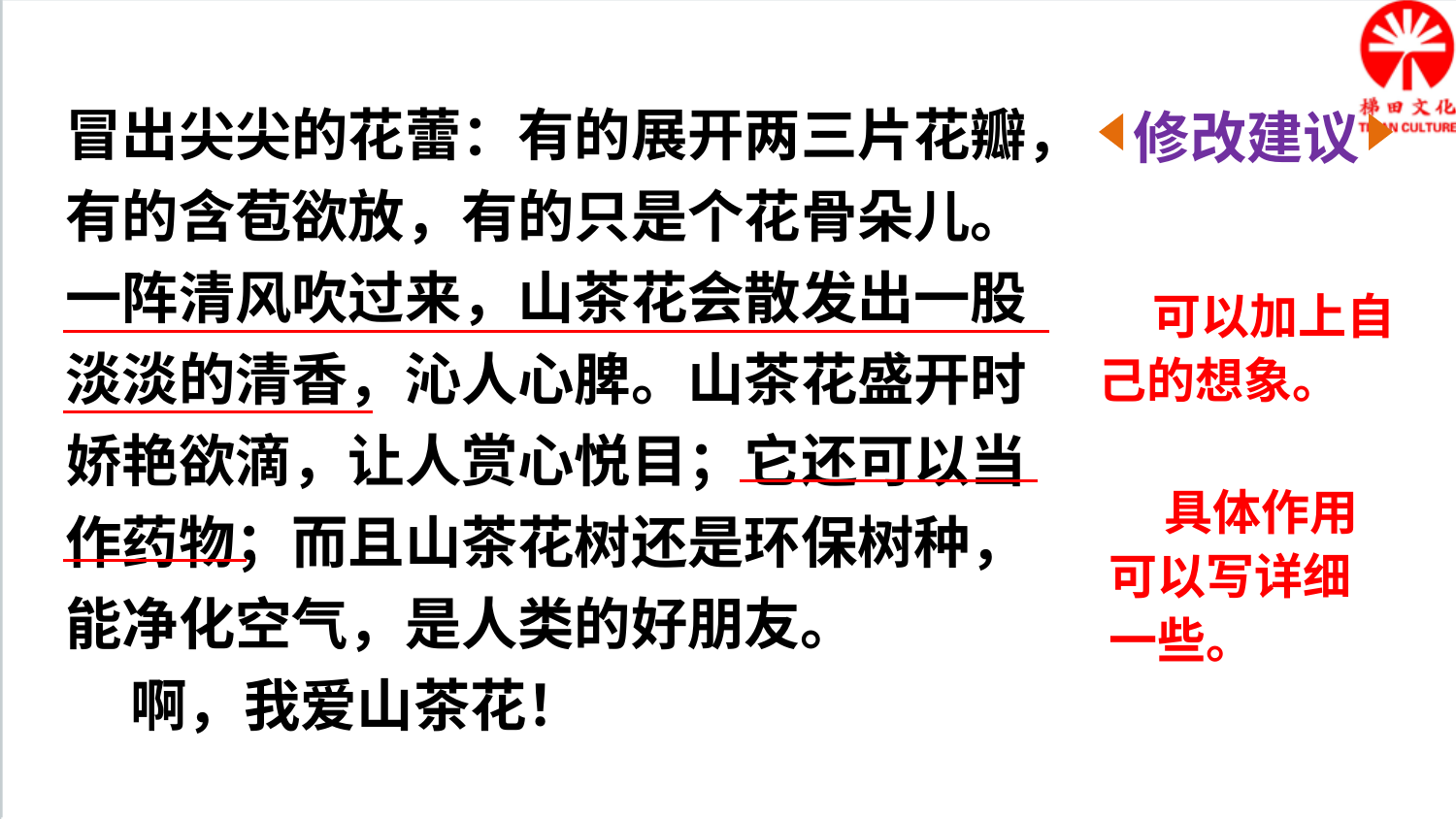

冒出尖尖的花蕾：有的展开两三片花瓣，有的含苞欲放，有的只是个花骨朵儿。一阵清风吹过来，山茶花会散发出一股淡淡的清香，沁人心脾。山茶花盛开时娇艳欲滴，让人赏心悦目；它还可以当作药物；而且山茶花树还是环保树种，能净化空气，是人类的好朋友。
    啊，我爱山茶花！
修改建议

    可以加上自己的想象。
    具体作用可以写详细一些。